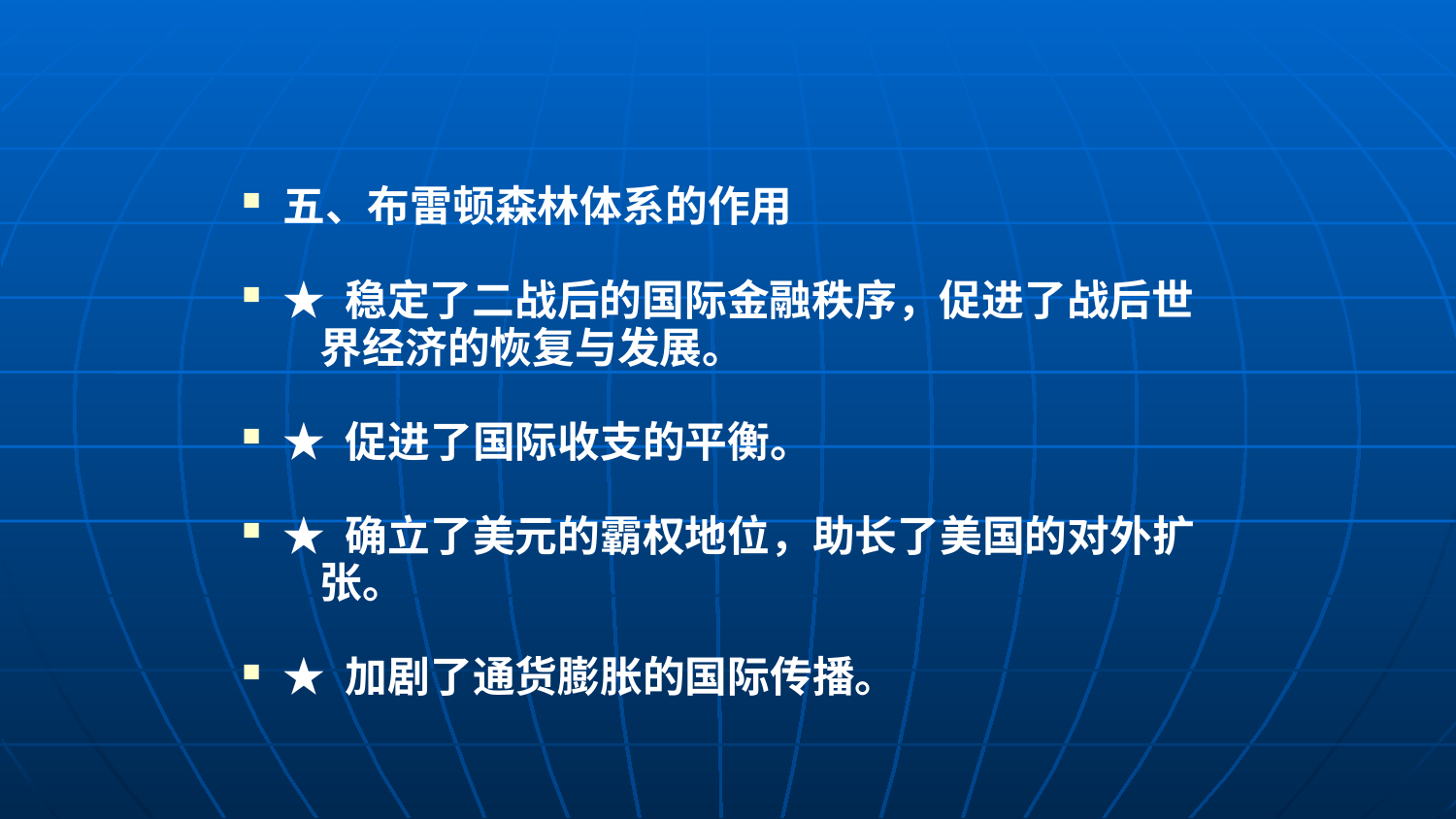

#
五、布雷顿森林体系的作用

★ 稳定了二战后的国际金融秩序，促进了战后世
       界经济的恢复与发展。

★ 促进了国际收支的平衡。

★ 确立了美元的霸权地位，助长了美国的对外扩
       张。

★ 加剧了通货膨胀的国际传播。